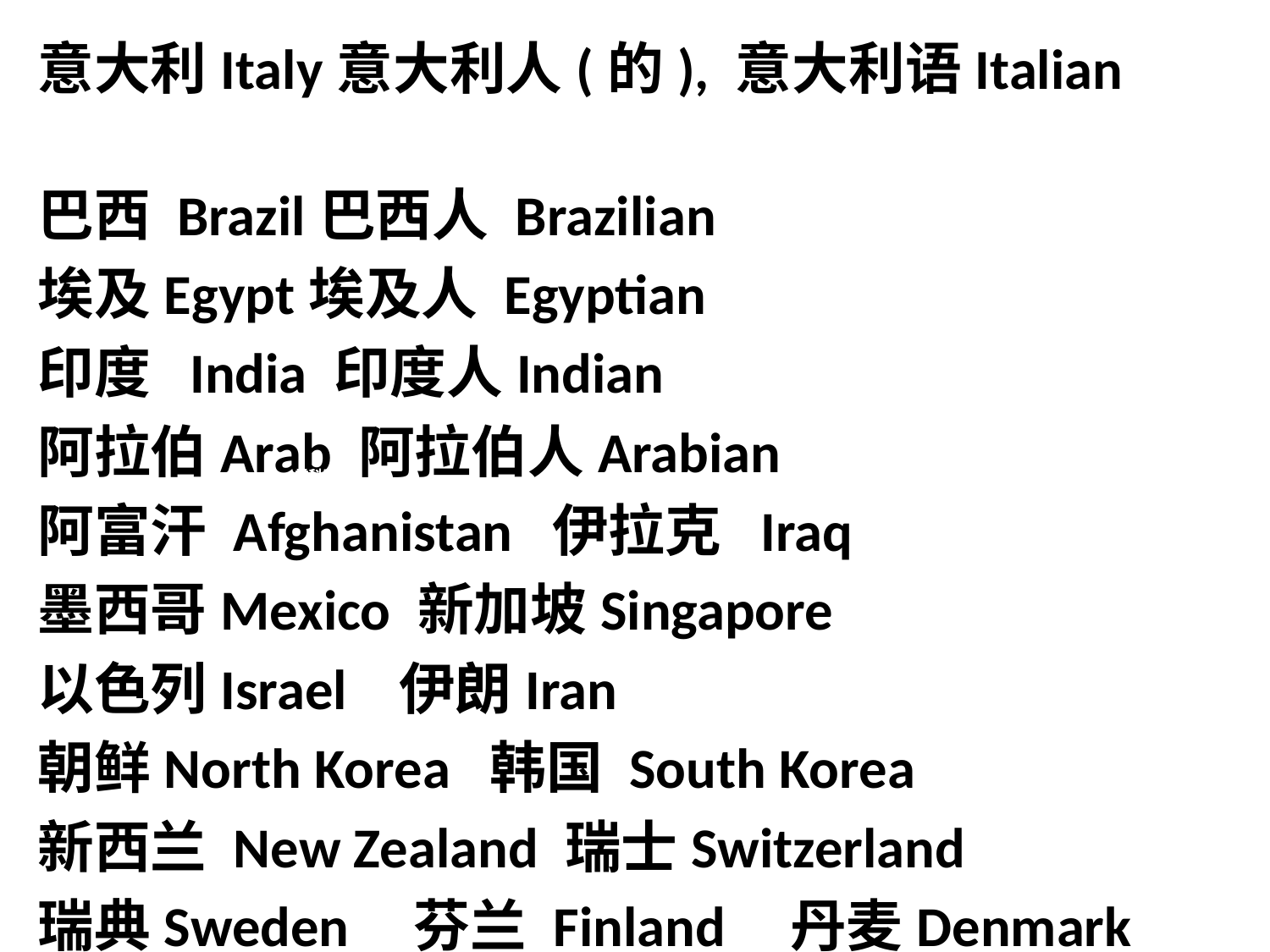

意大利Italy意大利人(的), 意大利语Italian
巴西 Brazil巴西人 Brazilian
埃及Egypt埃及人 Egyptian
印度  India 印度人Indian
阿拉伯Arab 阿拉伯人Arabian
阿富汗 Afghanistan  伊拉克  Iraq
墨西哥Mexico 新加坡Singapore
以色列Israel   伊朗Iran
朝鲜North Korea  韩国 South Korea
新西兰 New Zealand 瑞士Switzerland
瑞典Sweden    芬兰 Finland    丹麦Denmark

学科网
学科网
学科网